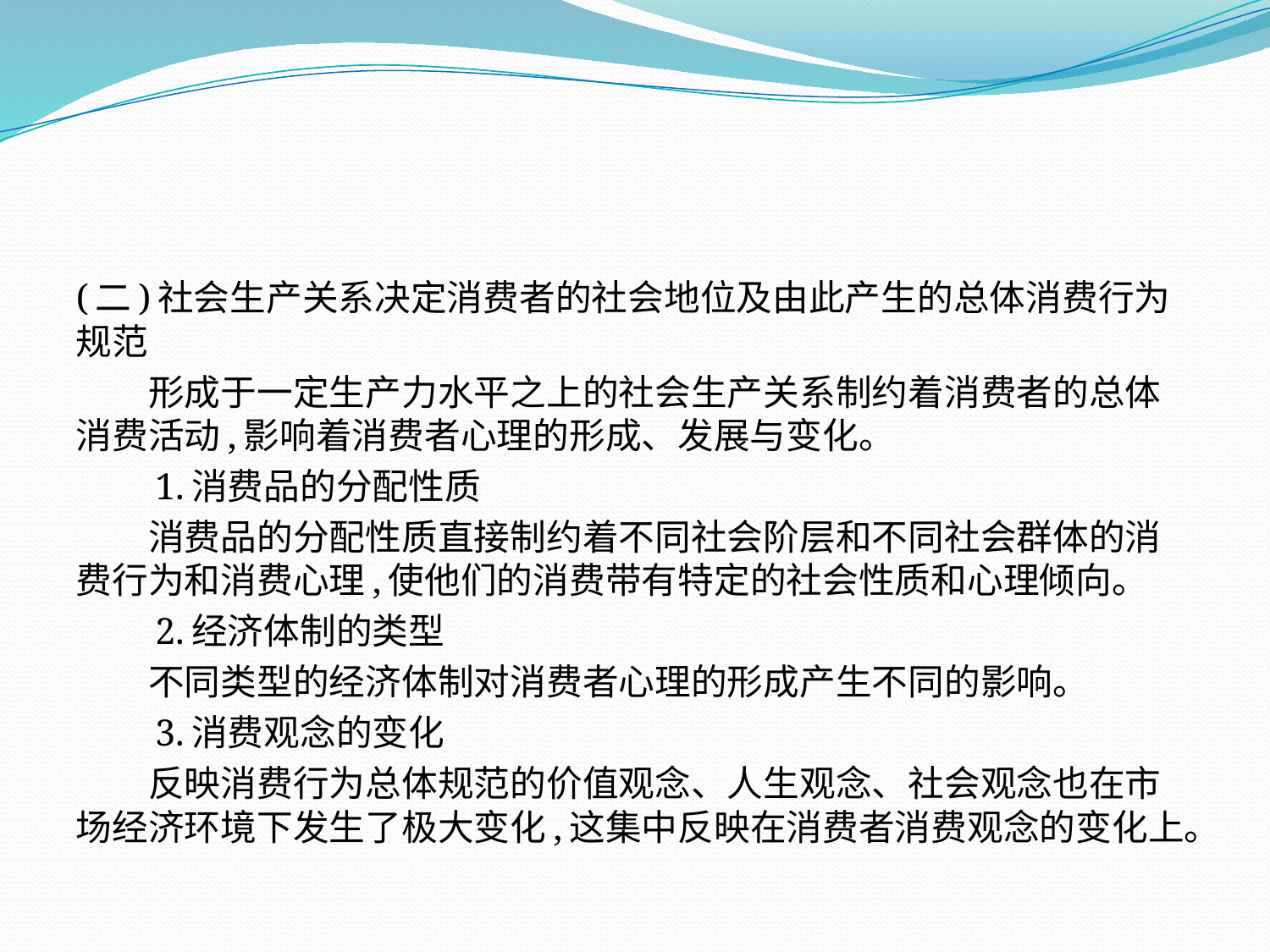

(二)社会生产关系决定消费者的社会地位及由此产生的总体消费行为规范
　　形成于一定生产力水平之上的社会生产关系制约着消费者的总体消费活动,影响着消费者心理的形成、发展与变化。
　　1.消费品的分配性质
　　消费品的分配性质直接制约着不同社会阶层和不同社会群体的消费行为和消费心理,使他们的消费带有特定的社会性质和心理倾向。
　　2.经济体制的类型
　　不同类型的经济体制对消费者心理的形成产生不同的影响。
　　3.消费观念的变化
　　反映消费行为总体规范的价值观念、人生观念、社会观念也在市场经济环境下发生了极大变化,这集中反映在消费者消费观念的变化上。